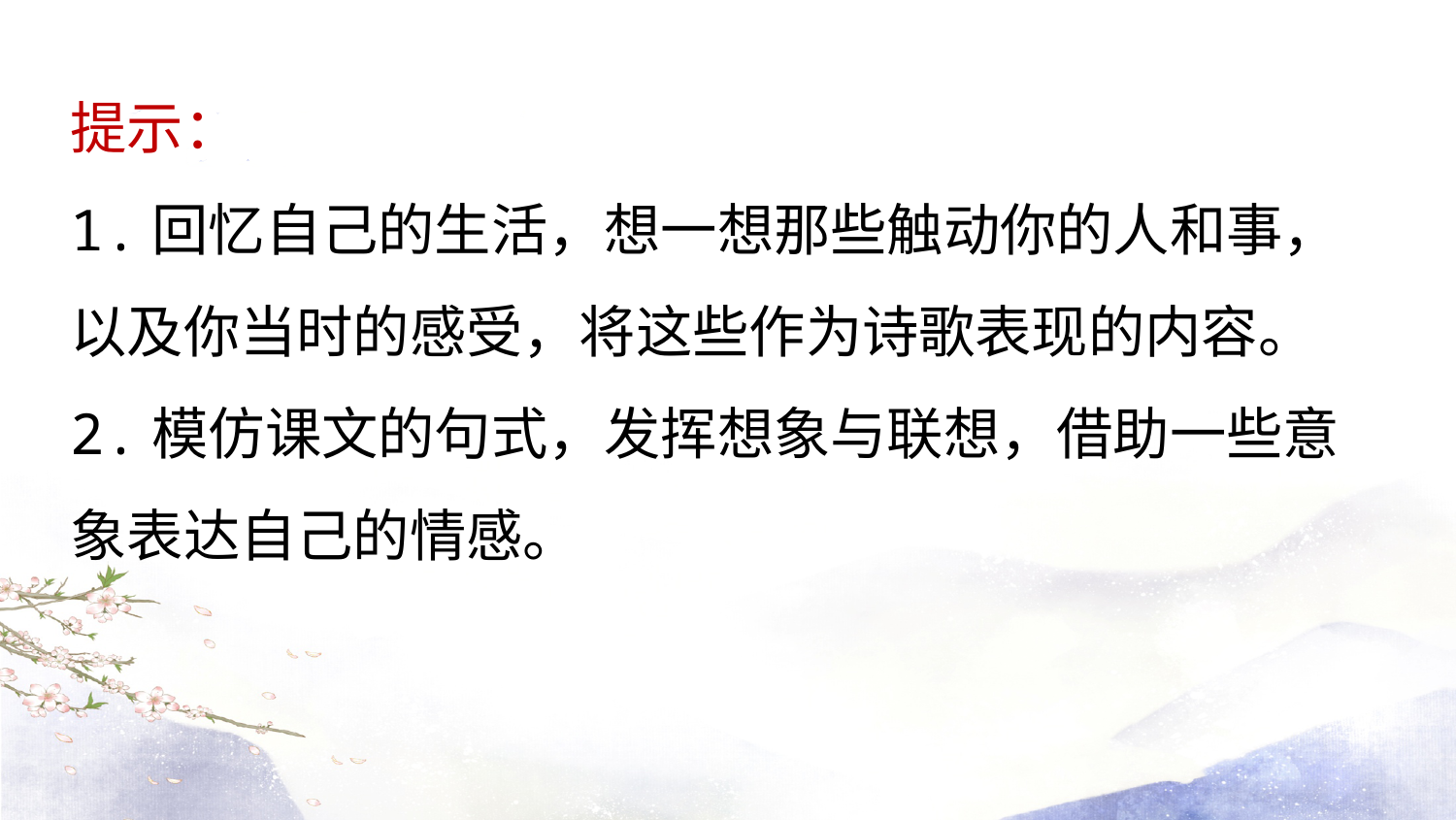

提示：
1.回忆自己的生活，想一想那些触动你的人和事，以及你当时的感受，将这些作为诗歌表现的内容。
2.模仿课文的句式，发挥想象与联想，借助一些意象表达自己的情感。